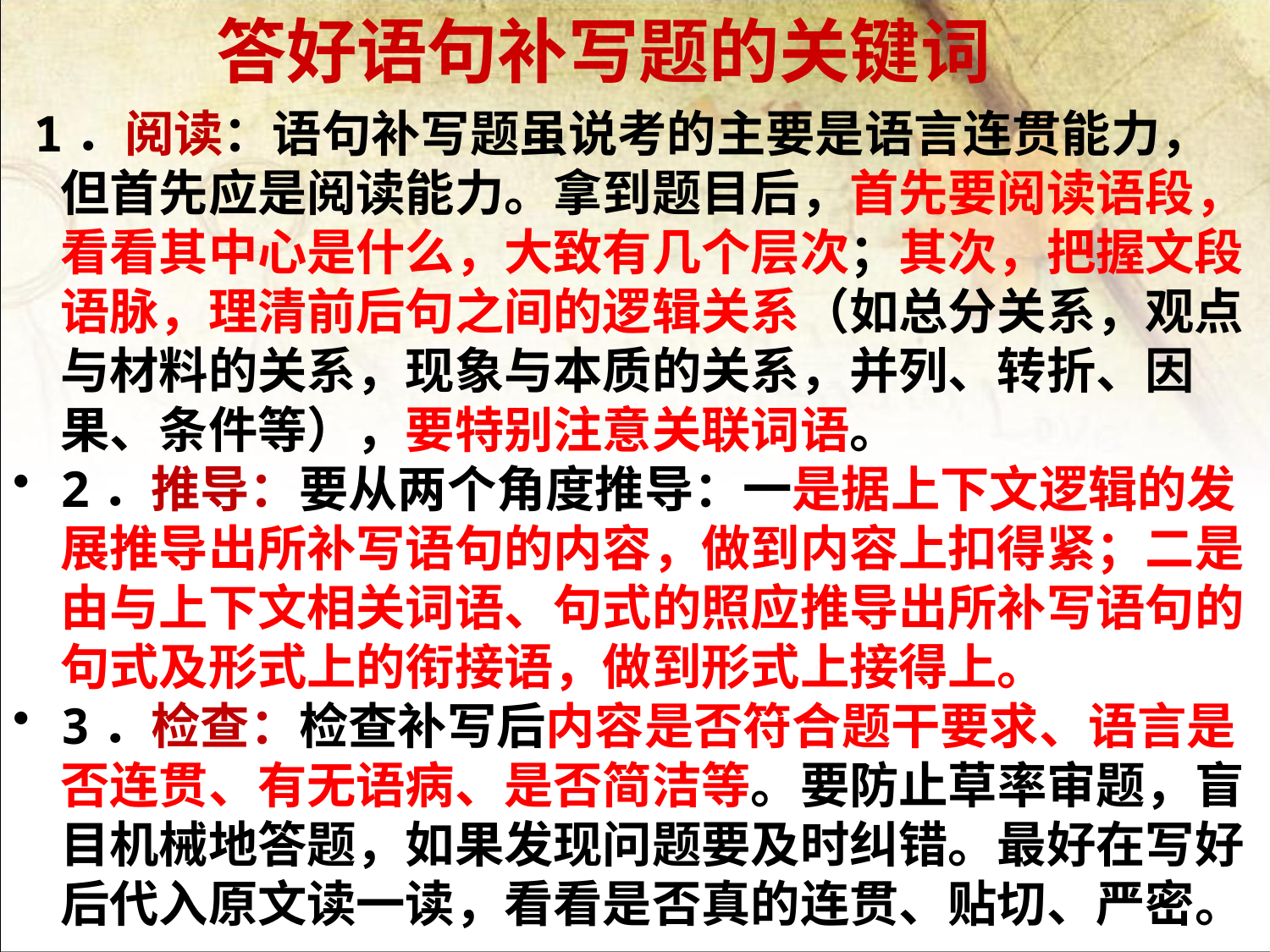

答好语句补写题的关键词
 1．阅读：语句补写题虽说考的主要是语言连贯能力，但首先应是阅读能力。拿到题目后，首先要阅读语段，看看其中心是什么，大致有几个层次；其次，把握文段语脉，理清前后句之间的逻辑关系（如总分关系，观点与材料的关系，现象与本质的关系，并列、转折、因果、条件等），要特别注意关联词语。
2．推导：要从两个角度推导：一是据上下文逻辑的发展推导出所补写语句的内容，做到内容上扣得紧；二是由与上下文相关词语、句式的照应推导出所补写语句的句式及形式上的衔接语，做到形式上接得上。
3．检查：检查补写后内容是否符合题干要求、语言是否连贯、有无语病、是否简洁等。要防止草率审题，盲目机械地答题，如果发现问题要及时纠错。最好在写好后代入原文读一读，看看是否真的连贯、贴切、严密。